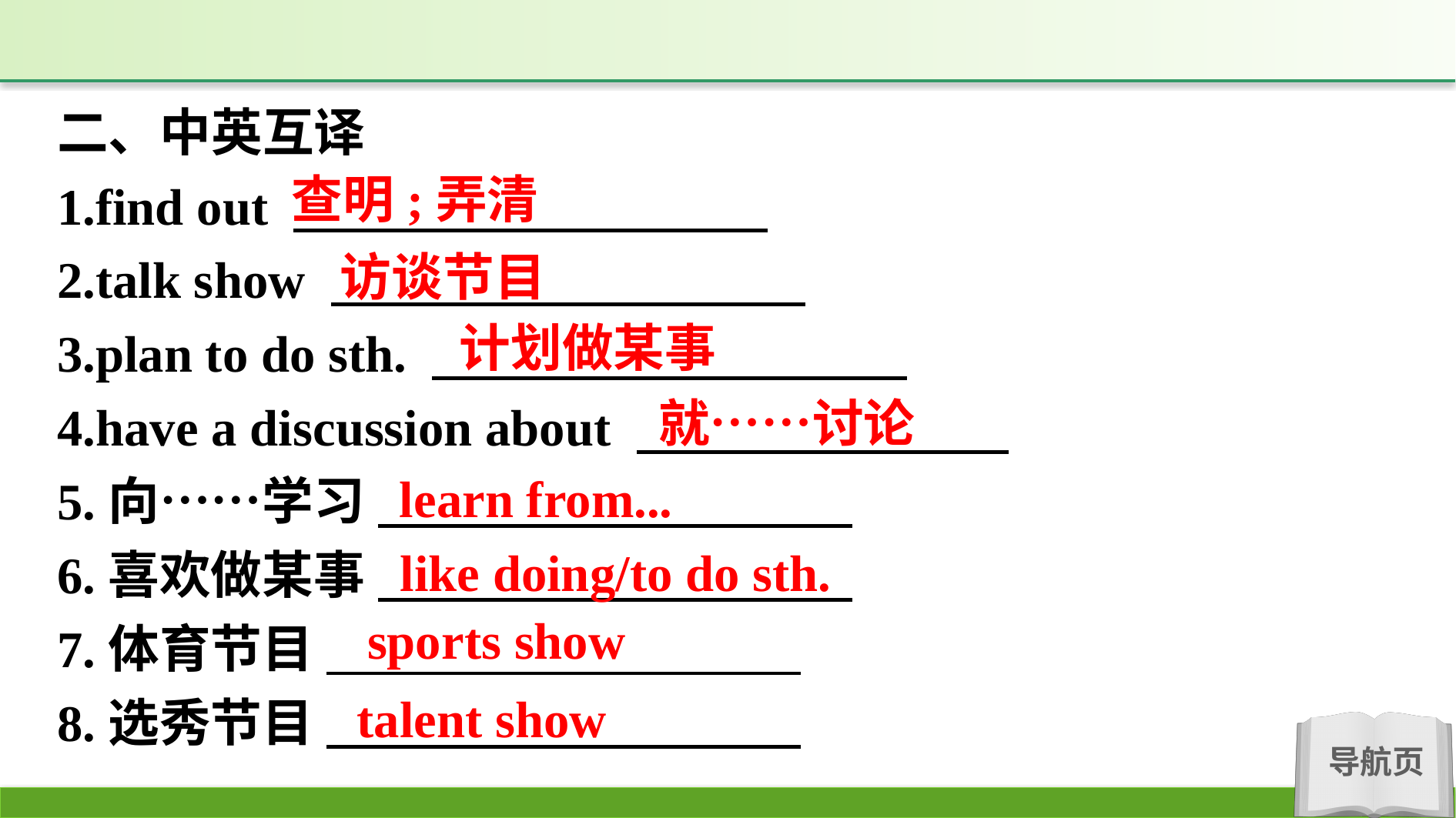

二、中英互译
1.find out
2.talk show
3.plan to do sth.
4.have a discussion about
5.向……学习
6.喜欢做某事
7.体育节目
8.选秀节目
查明;弄清
访谈节目
计划做某事
就……讨论
learn from...
like doing/to do sth.
sports show
talent show